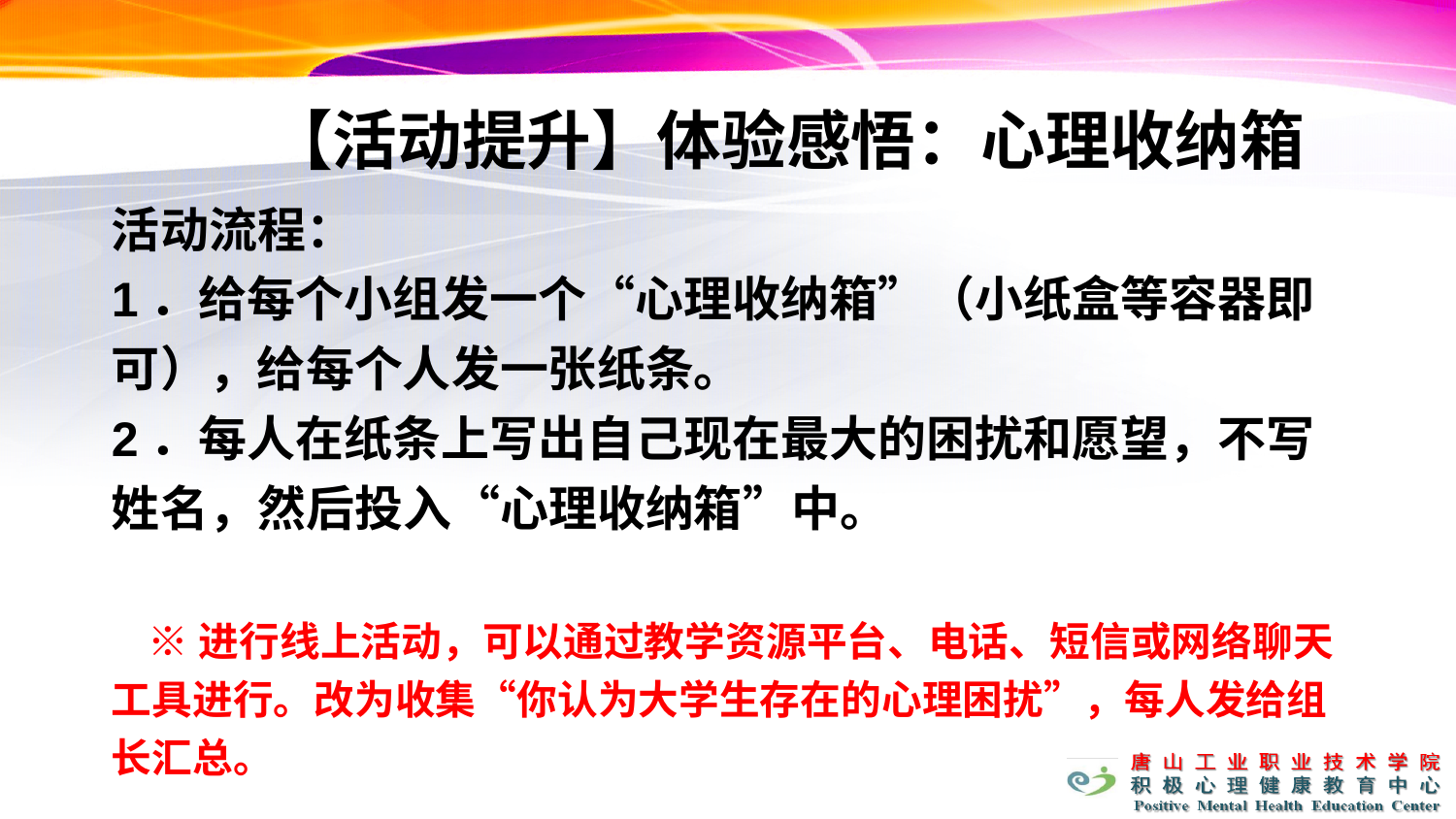

【活动提升】体验感悟：心理收纳箱
活动流程：
1．给每个小组发一个“心理收纳箱”（小纸盒等容器即可），给每个人发一张纸条。
2．每人在纸条上写出自己现在最大的困扰和愿望，不写姓名，然后投入“心理收纳箱”中。

    ※进行线上活动，可以通过教学资源平台、电话、短信或网络聊天工具进行。改为收集“你认为大学生存在的心理困扰”，每人发给组长汇总。